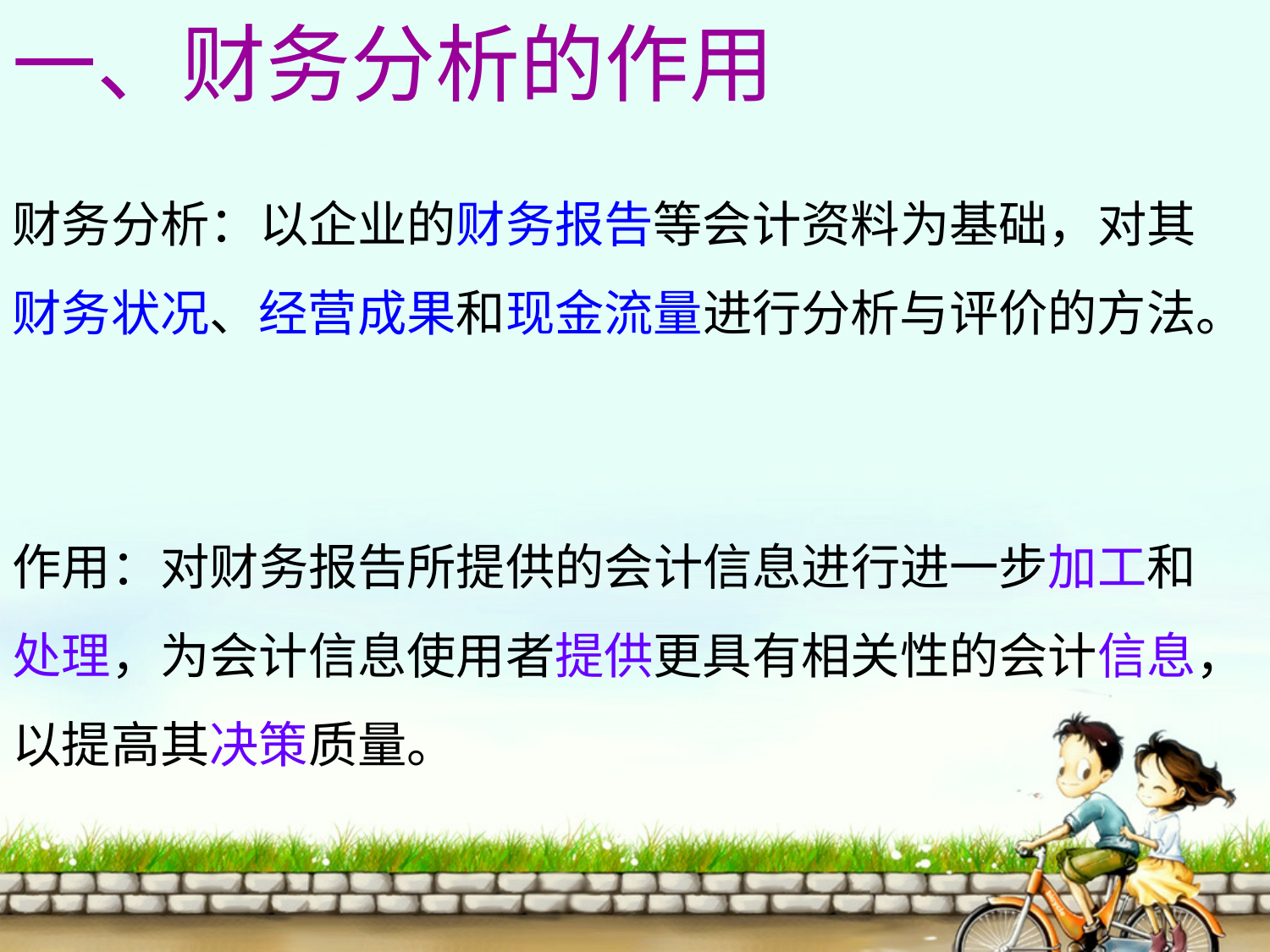

一、财务分析的作用

财务分析：以企业的财务报告等会计资料为基础，对其
财务状况、经营成果和现金流量进行分析与评价的方法。
作用：对财务报告所提供的会计信息进行进一步加工和
处理，为会计信息使用者提供更具有相关性的会计信息，以提高其决策质量。